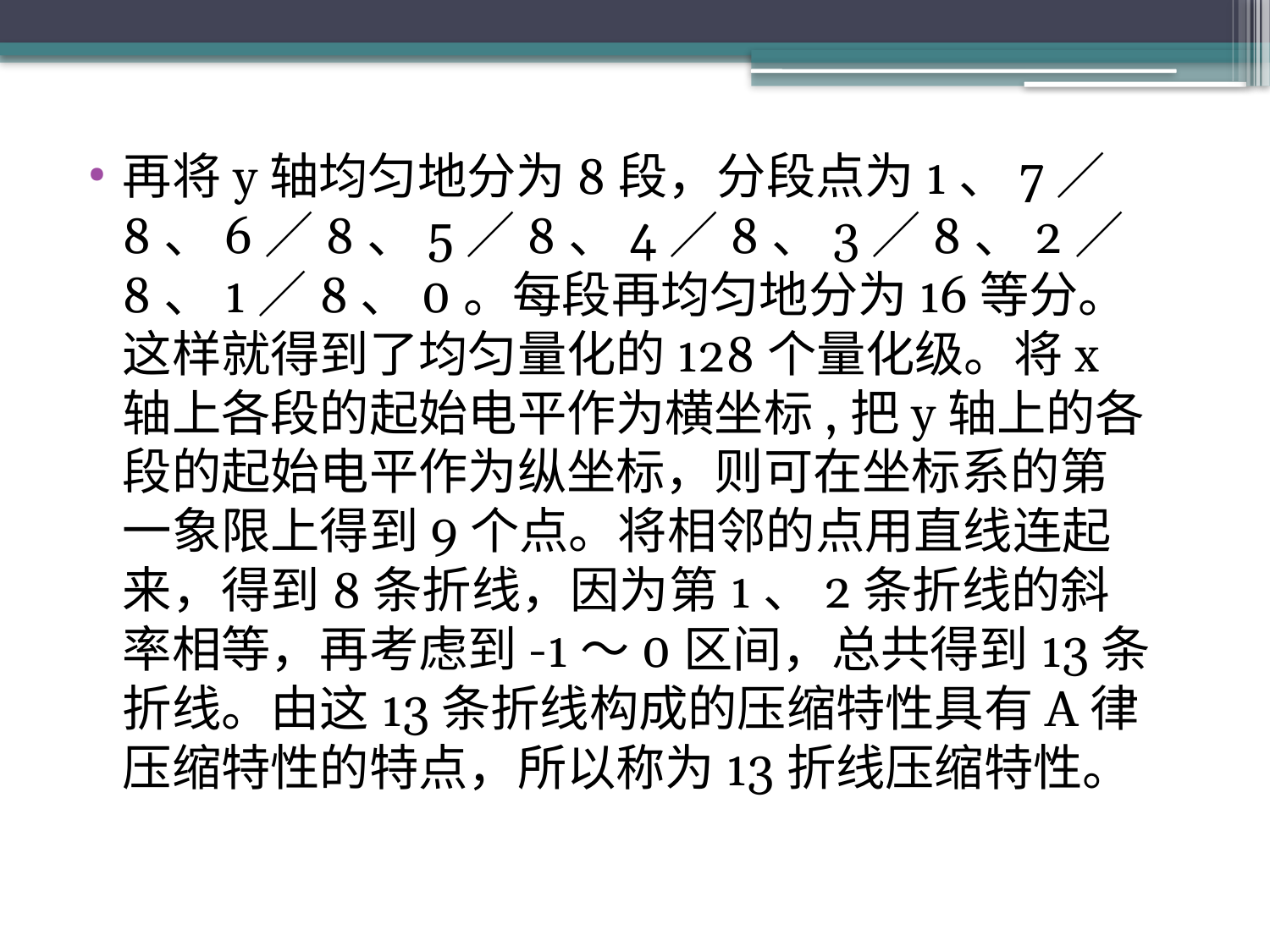

再将y轴均匀地分为8段，分段点为1、7／8、6／8、5／8、4／8、3／8、2／8、1／8、0。每段再均匀地分为16等分。这样就得到了均匀量化的128个量化级。将x轴上各段的起始电平作为横坐标,把y轴上的各段的起始电平作为纵坐标，则可在坐标系的第一象限上得到9个点。将相邻的点用直线连起来，得到8条折线，因为第1、2条折线的斜率相等，再考虑到-1～0区间，总共得到13条折线。由这13条折线构成的压缩特性具有A律压缩特性的特点，所以称为13折线压缩特性。